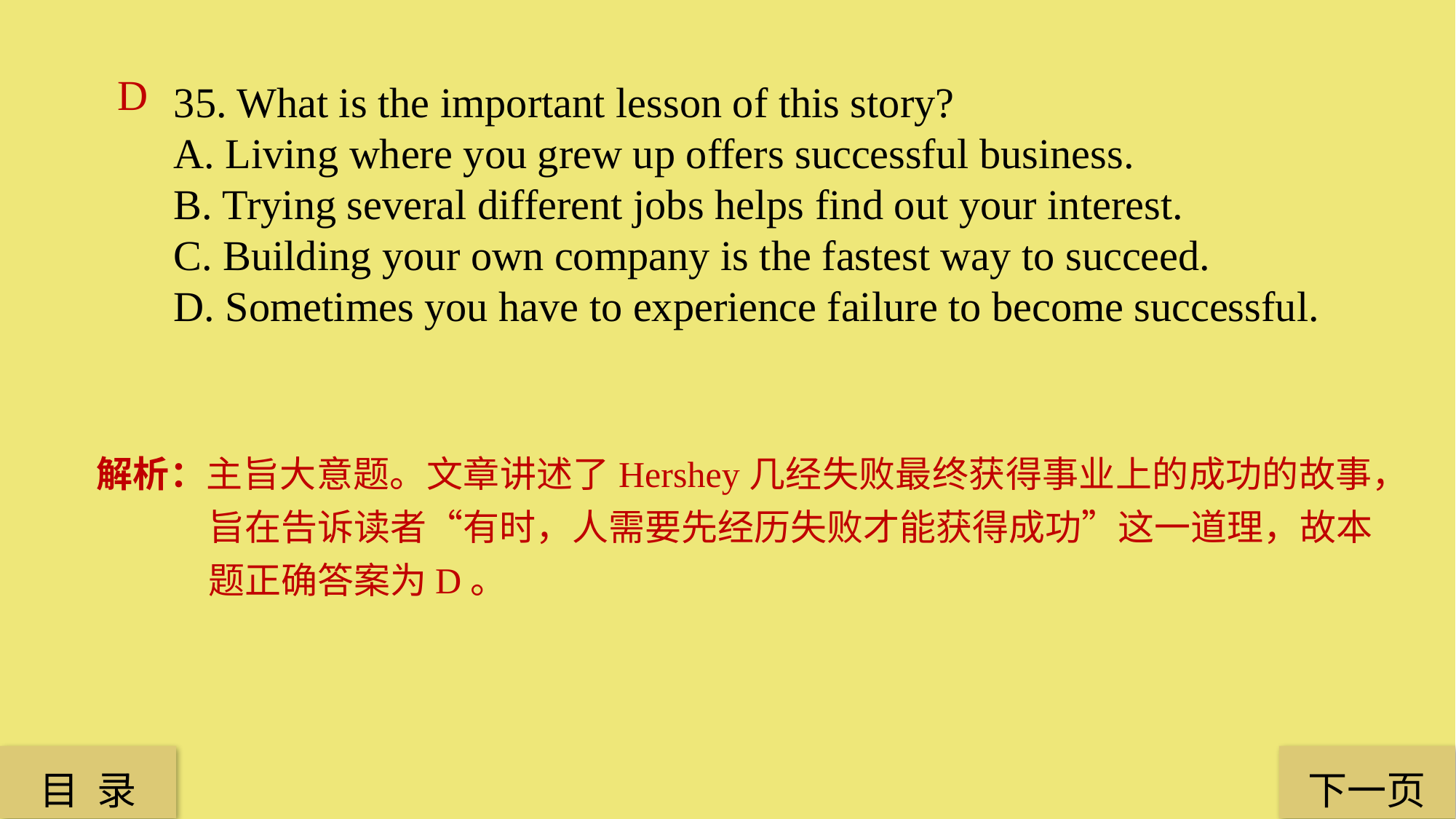

D
35. What is the important lesson of this story?
A. Living where you grew up offers successful business.
B. Trying several different jobs helps find out your interest.
C. Building your own company is the fastest way to succeed.
D. Sometimes you have to experience failure to become successful.
解析：主旨大意题。文章讲述了Hershey几经失败最终获得事业上的成功的故事，旨在告诉读者“有时，人需要先经历失败才能获得成功”这一道理，故本题正确答案为D。